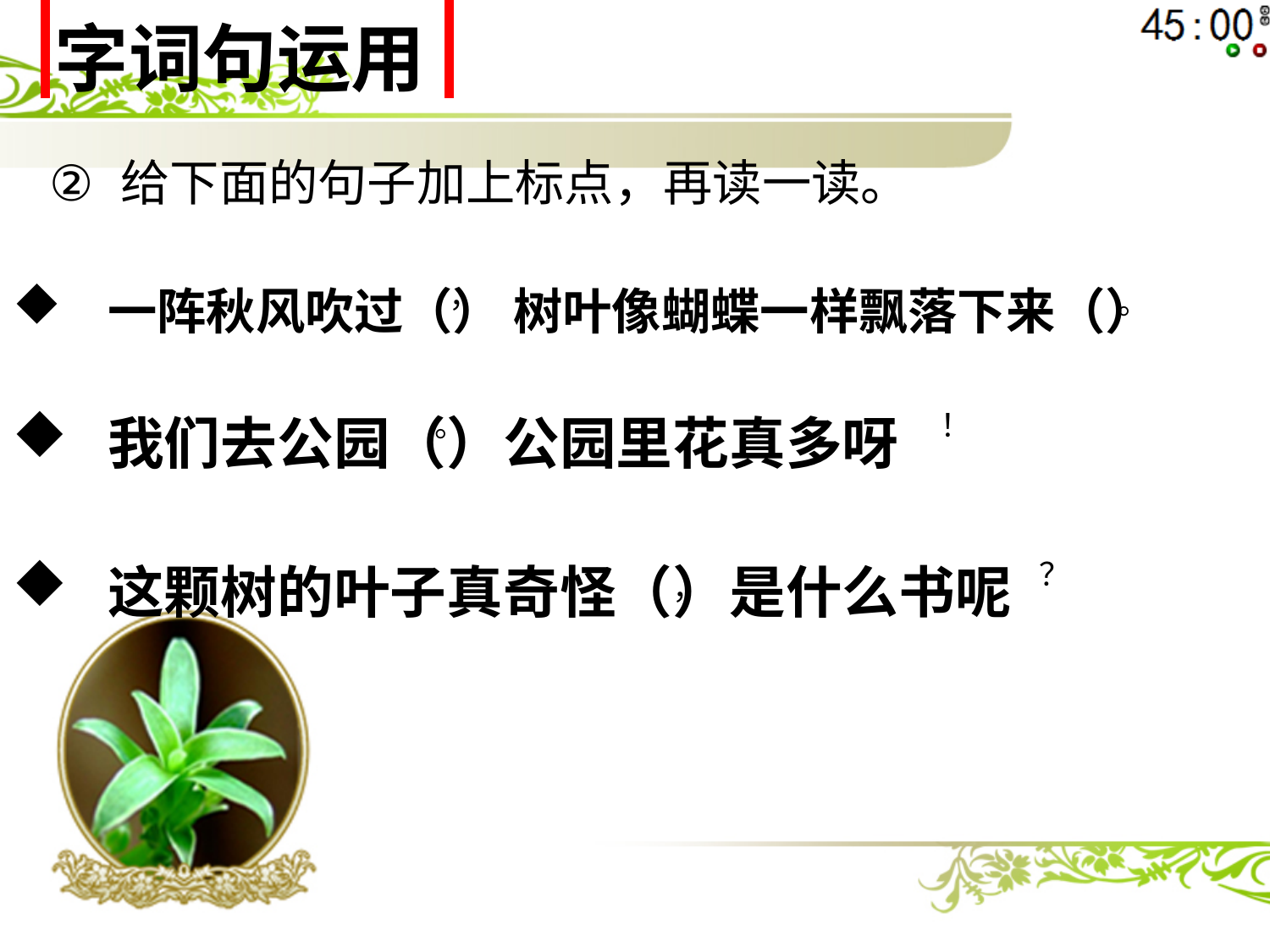

| 字词句运用 |
| --- |
给下面的句子加上标点，再读一读。
一阵秋风吹过（） 树叶像蝴蝶一样飘落下来（）
，
。
我们去公园（）公园里花真多呀
。
！
这颗树的叶子真奇怪（）是什么书呢
？
，